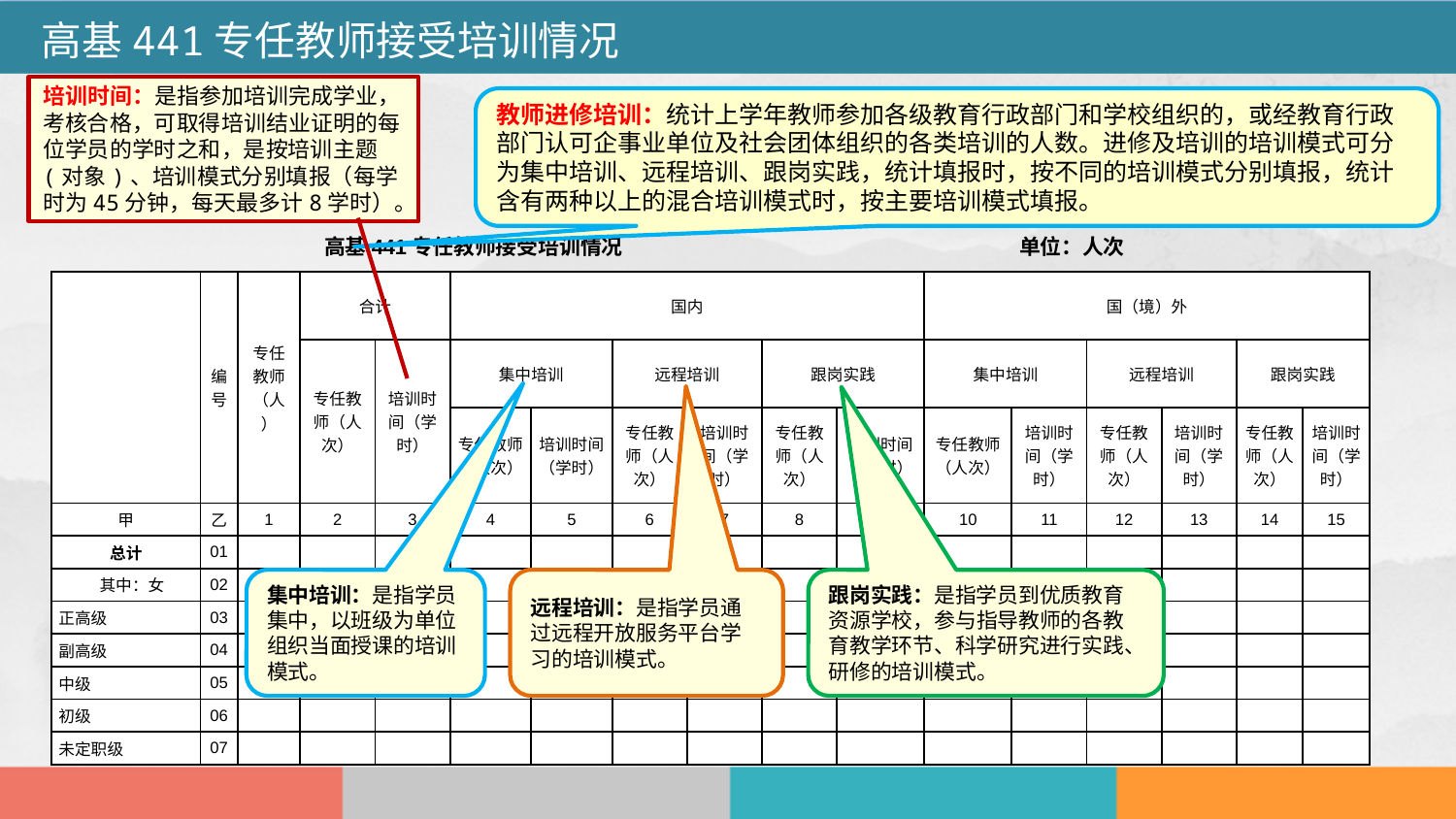

高基441专任教师接受培训情况
培训时间：是指参加培训完成学业，考核合格，可取得培训结业证明的每位学员的学时之和，是按培训主题(对象)、培训模式分别填报（每学时为45分钟，每天最多计8学时）。
教师进修培训：统计上学年教师参加各级教育行政部门和学校组织的，或经教育行政部门认可企事业单位及社会团体组织的各类培训的人数。进修及培训的培训模式可分为集中培训、远程培训、跟岗实践，统计填报时，按不同的培训模式分别填报，统计含有两种以上的混合培训模式时，按主要培训模式填报。
高基441专任教师接受培训情况                                                                                  单位：人次
|  | 编号 | 专任教师（人） | 合计 |  | 国内 |  |  |  |  |  | 国（境）外 |  |  |  |  |  |
| --- | --- | --- | --- | --- | --- | --- | --- | --- | --- | --- | --- | --- | --- | --- | --- | --- |
|  |  |  | 专任教师（人次） | 培训时间（学时） | 集中培训 |  | 远程培训 |  | 跟岗实践 |  | 集中培训 |  | 远程培训 |  | 跟岗实践 |  |
|  |  |  |  |  | 专任教师（人次） | 培训时间（学时） | 专任教师（人次） | 培训时间（学时） | 专任教师（人次） | 培训时间（学时） | 专任教师（人次） | 培训时间（学时） | 专任教师（人次） | 培训时间（学时） | 专任教师（人次） | 培训时间（学时） |
| 甲 | 乙 | 1 | 2 | 3 | 4 | 5 | 6 | 7 | 8 | 9 | 10 | 11 | 12 | 13 | 14 | 15 |
| 总计 | 01 |  |  |  |  |  |  |  |  |  |  |  |  |  |  |  |
| 其中：女 | 02 |  |  |  |  |  |  |  |  |  |  |  |  |  |  |  |
| 正高级 | 03 |  |  |  |  |  |  |  |  |  |  |  |  |  |  |  |
| 副高级 | 04 |  |  |  |  |  |  |  |  |  |  |  |  |  |  |  |
| 中级 | 05 |  |  |  |  |  |  |  |  |  |  |  |  |  |  |  |
| 初级 | 06 |  |  |  |  |  |  |  |  |  |  |  |  |  |  |  |
| 未定职级 | 07 |  |  |  |  |  |  |  |  |  |  |  |  |  |  |  |
集中培训：是指学员集中，以班级为单位组织当面授课的培训模式。
远程培训：是指学员通过远程开放服务平台学习的培训模式。
跟岗实践：是指学员到优质教育资源学校，参与指导教师的各教育教学环节、科学研究进行实践、研修的培训模式。